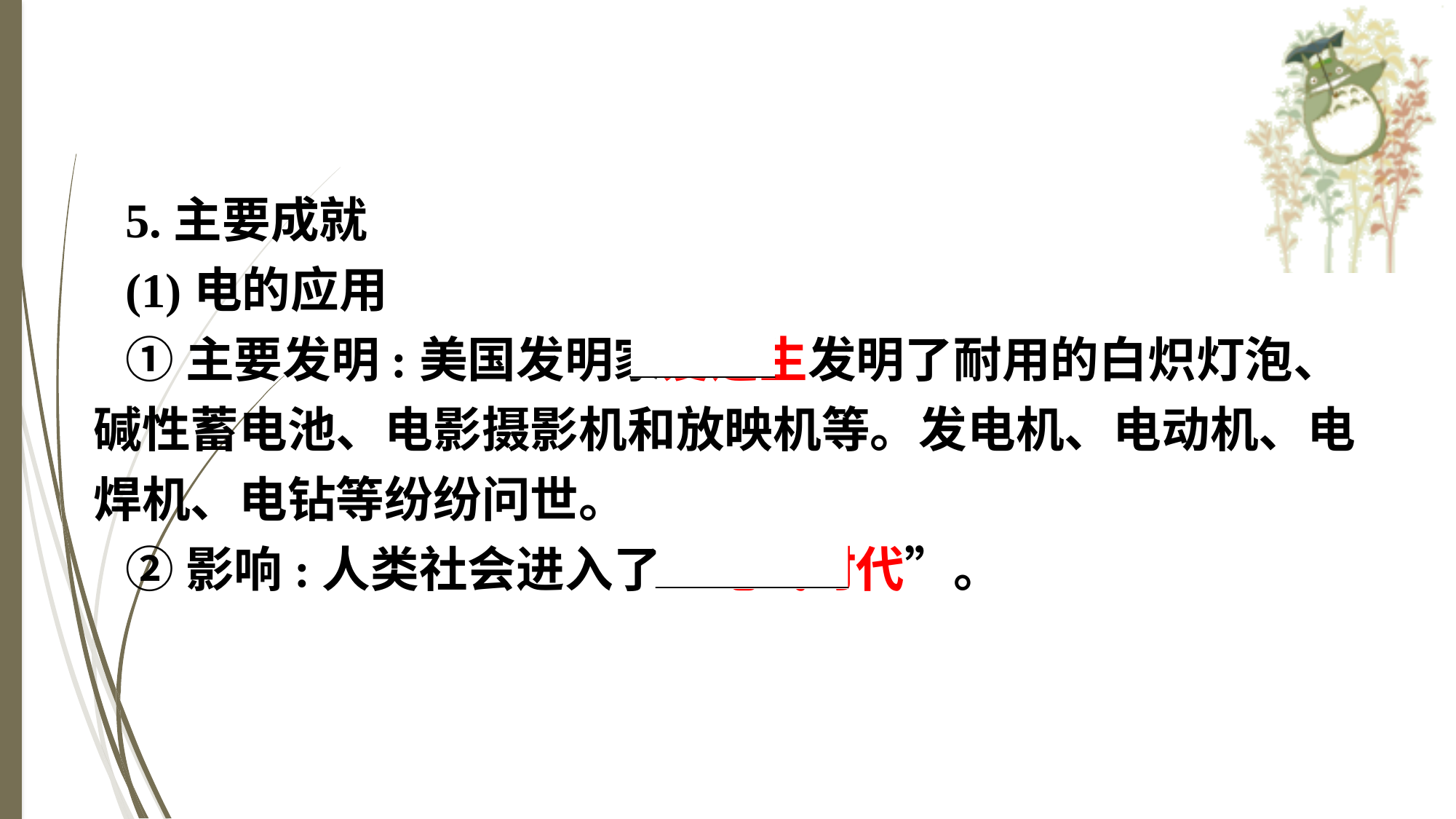

5.主要成就
(1)电的应用
①主要发明:美国发明家爱迪生发明了耐用的白炽灯泡、碱性蓄电池、电影摄影机和放映机等。发电机、电动机、电焊机、电钻等纷纷问世。
②影响:人类社会进入了“电气时代”。